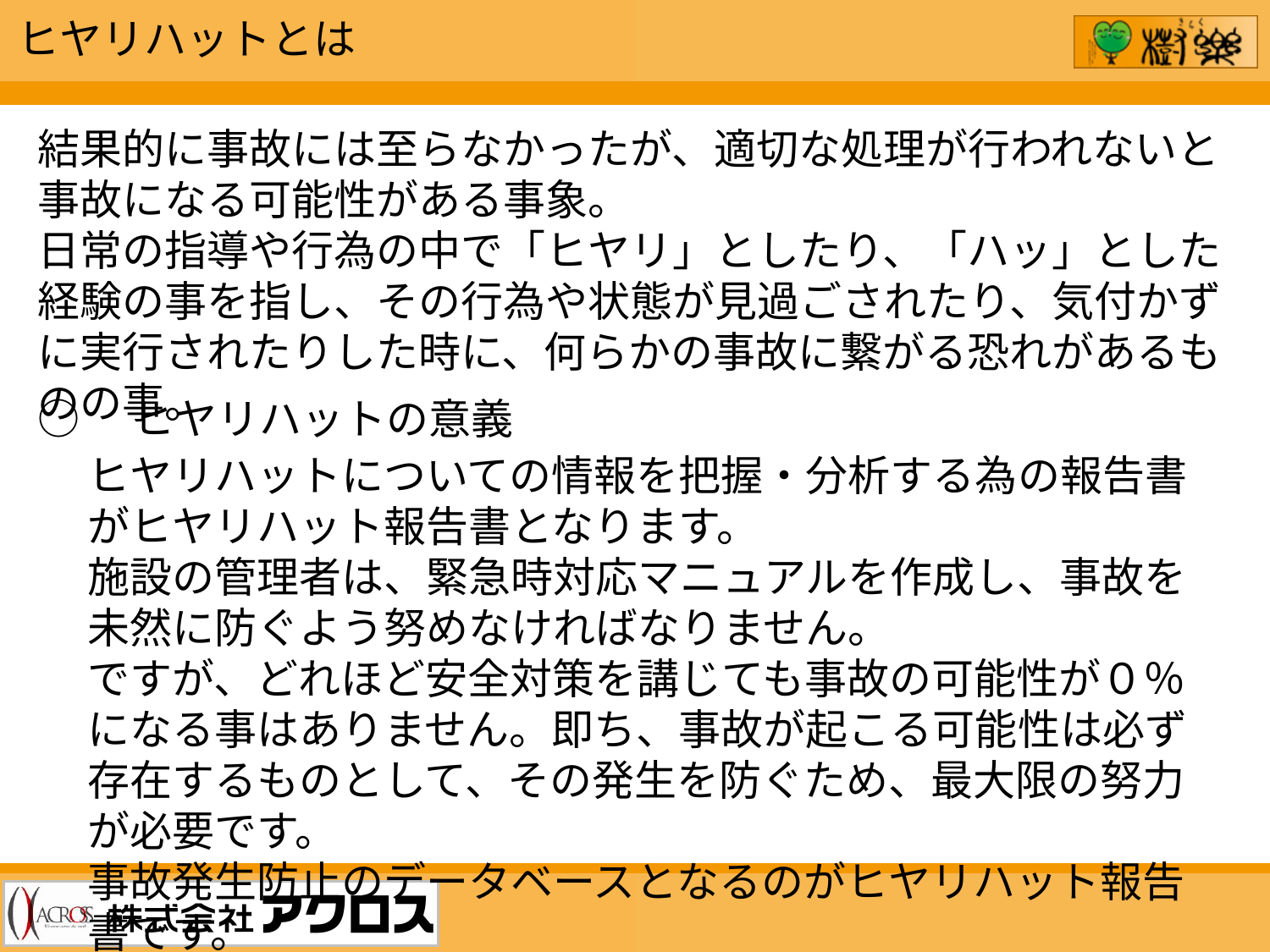

ヒヤリハットとは
結果的に事故には至らなかったが、適切な処理が行われないと事故になる可能性がある事象。
日常の指導や行為の中で「ヒヤリ」としたり、「ハッ」とした経験の事を指し、その行為や状態が見過ごされたり、気付かずに実行されたりした時に、何らかの事故に繋がる恐れがあるものの事。

○　ヒヤリハットの意義
ヒヤリハットについての情報を把握・分析する為の報告書がヒヤリハット報告書となります。
施設の管理者は、緊急時対応マニュアルを作成し、事故を未然に防ぐよう努めなければなりません。
ですが、どれほど安全対策を講じても事故の可能性が０％になる事はありません。即ち、事故が起こる可能性は必ず存在するものとして、その発生を防ぐため、最大限の努力が必要です。
事故発生防止のデータベースとなるのがヒヤリハット報告書です。